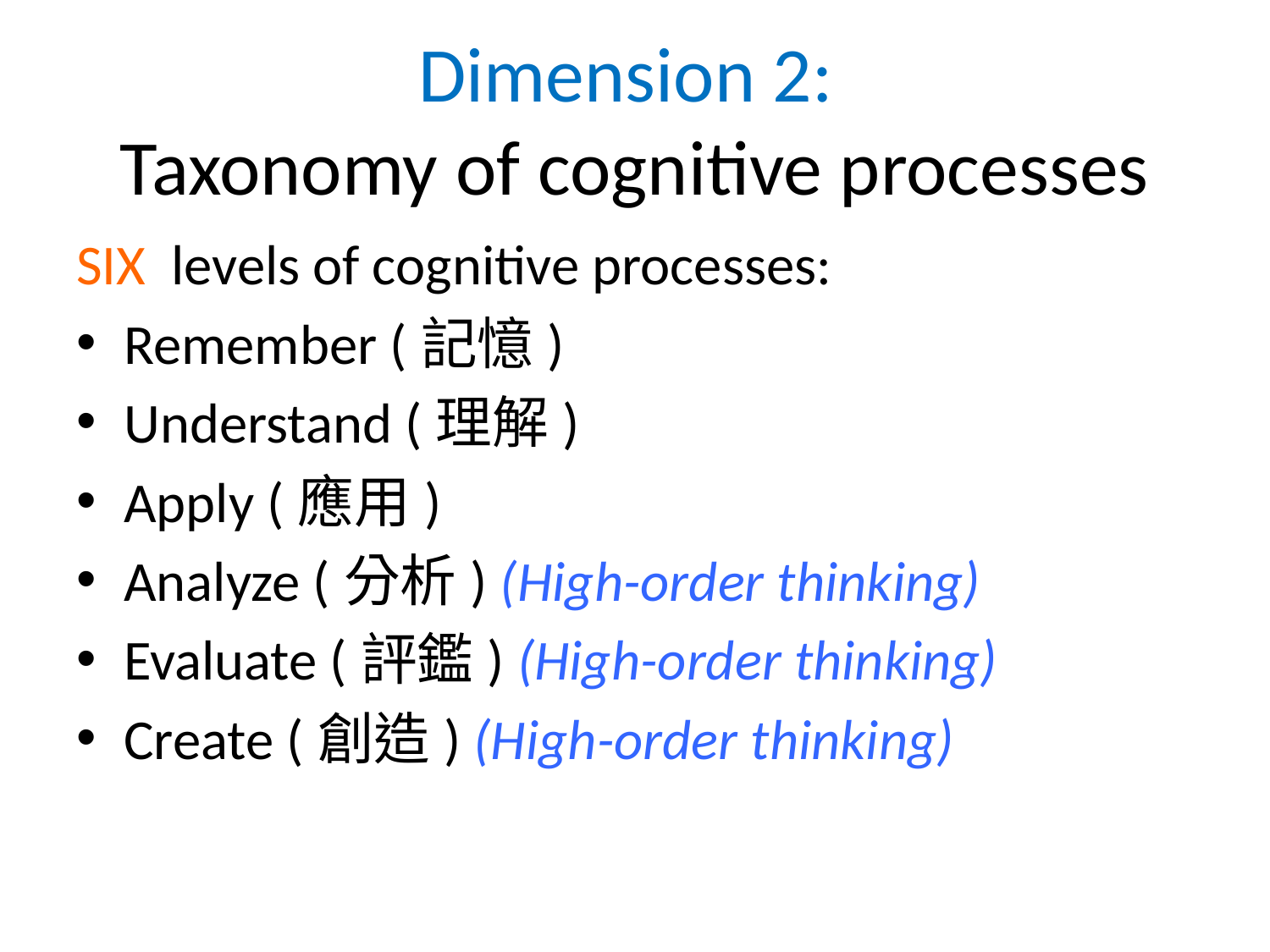

# Dimension 2: Taxonomy of cognitive processes
SIX  levels of cognitive processes:
Remember (記憶)
Understand (理解)
Apply (應用)
Analyze (分析) (High-order thinking)
Evaluate (評鑑) (High-order thinking)
Create (創造) (High-order thinking)